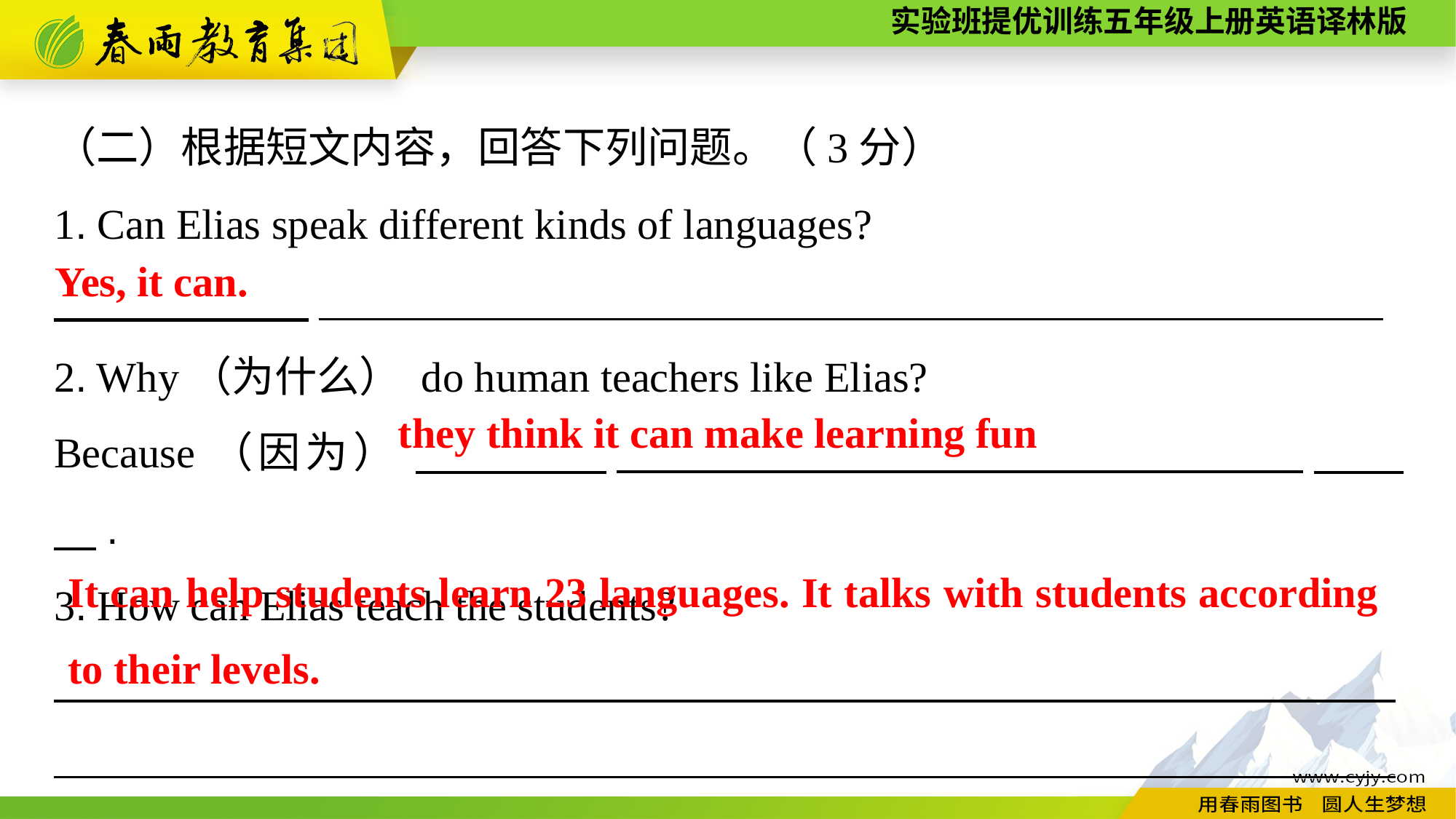

（二）根据短文内容，回答下列问题。（3分）
1. Can Elias speak different kinds of languages?
　　　　　　__________________________________________________
2. Why（为什么） do human teachers like Elias?
Because（因为） 　　　　________________________________　　　.
3. How can Elias teach the students?
______________________________________________________________________________________________________________________________
Yes, it can.
they think it can make learning fun
It can help students learn 23 languages. It talks with students according to their levels.